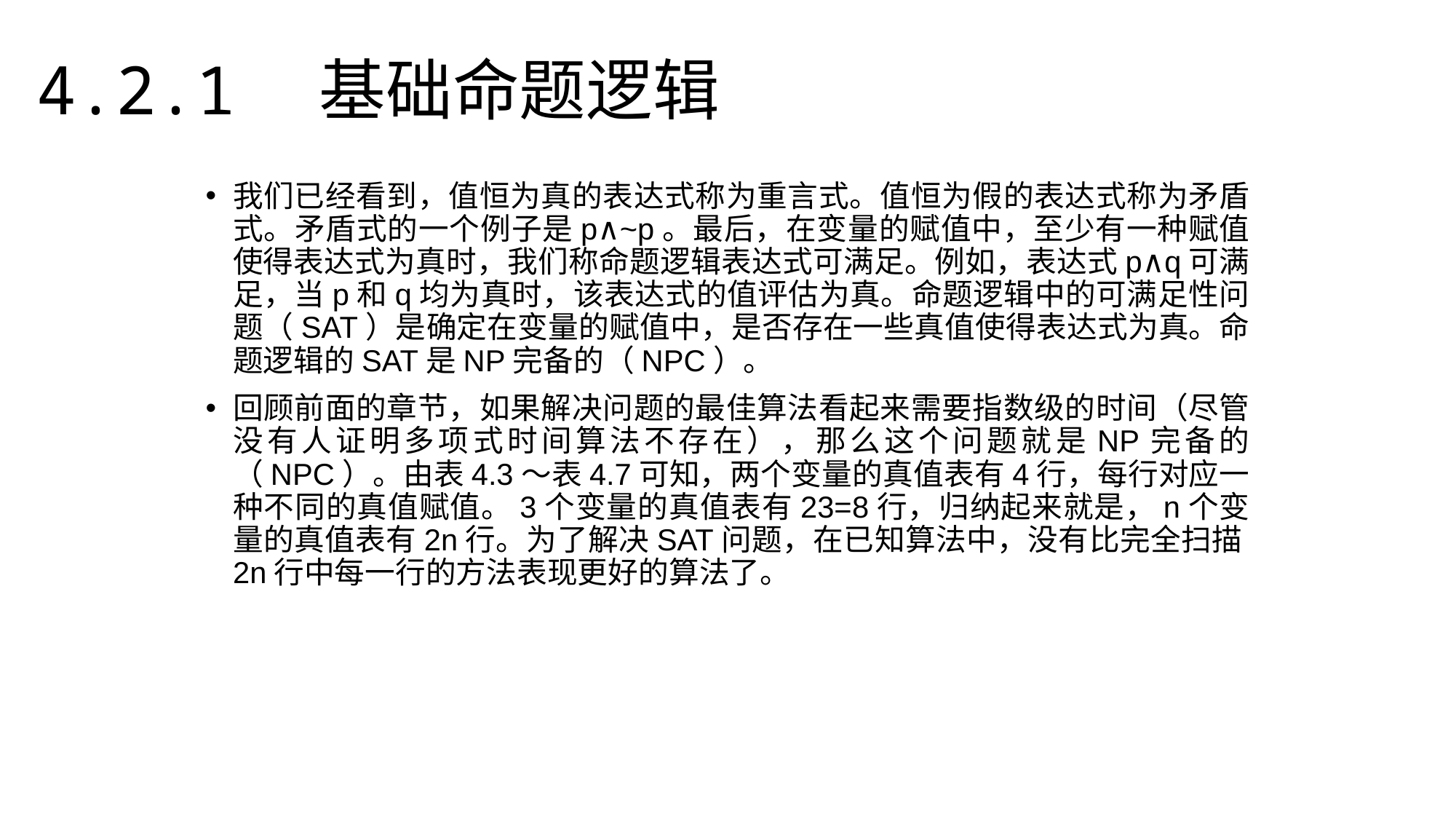

4.2.1　基础命题逻辑
我们已经看到，值恒为真的表达式称为重言式。值恒为假的表达式称为矛盾式。矛盾式的一个例子是p∧~p。最后，在变量的赋值中，至少有一种赋值使得表达式为真时，我们称命题逻辑表达式可满足。例如，表达式p∧q可满足，当p和q均为真时，该表达式的值评估为真。命题逻辑中的可满足性问题（SAT）是确定在变量的赋值中，是否存在一些真值使得表达式为真。命题逻辑的SAT是NP完备的（NPC）。
回顾前面的章节，如果解决问题的最佳算法看起来需要指数级的时间（尽管没有人证明多项式时间算法不存在），那么这个问题就是NP完备的（NPC）。由表4.3～表4.7可知，两个变量的真值表有4行，每行对应一种不同的真值赋值。3个变量的真值表有23=8行，归纳起来就是，n个变量的真值表有2n行。为了解决SAT问题，在已知算法中，没有比完全扫描2n行中每一行的方法表现更好的算法了。